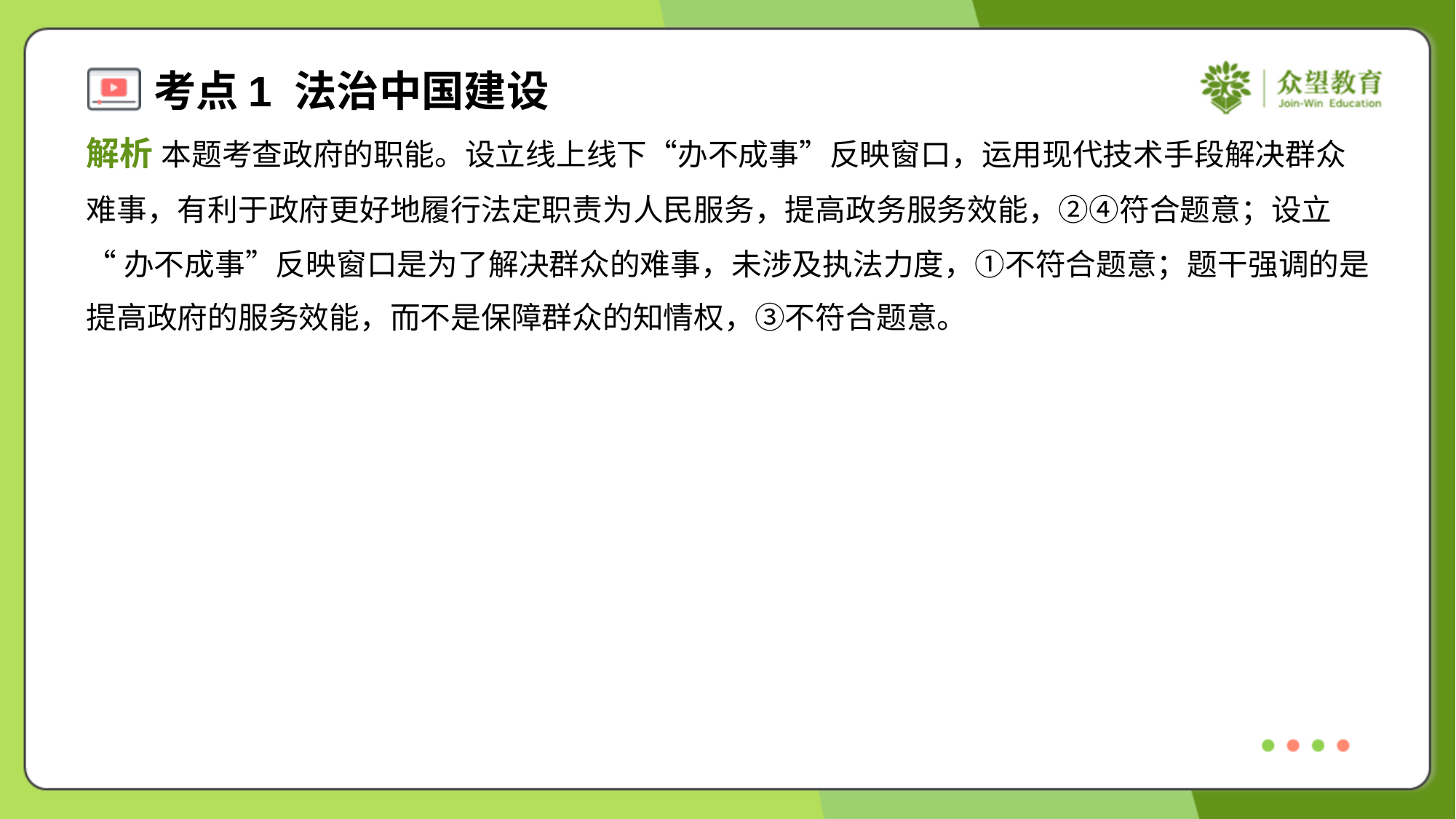

解析 本题考查政府的职能。设立线上线下“办不成事”反映窗口，运用现代技术手段解决群众
难事，有利于政府更好地履行法定职责为人民服务，提高政务服务效能，②④符合题意；设立
“办不成事”反映窗口是为了解决群众的难事，未涉及执法力度，①不符合题意；题干强调的是
提高政府的服务效能，而不是保障群众的知情权，③不符合题意。